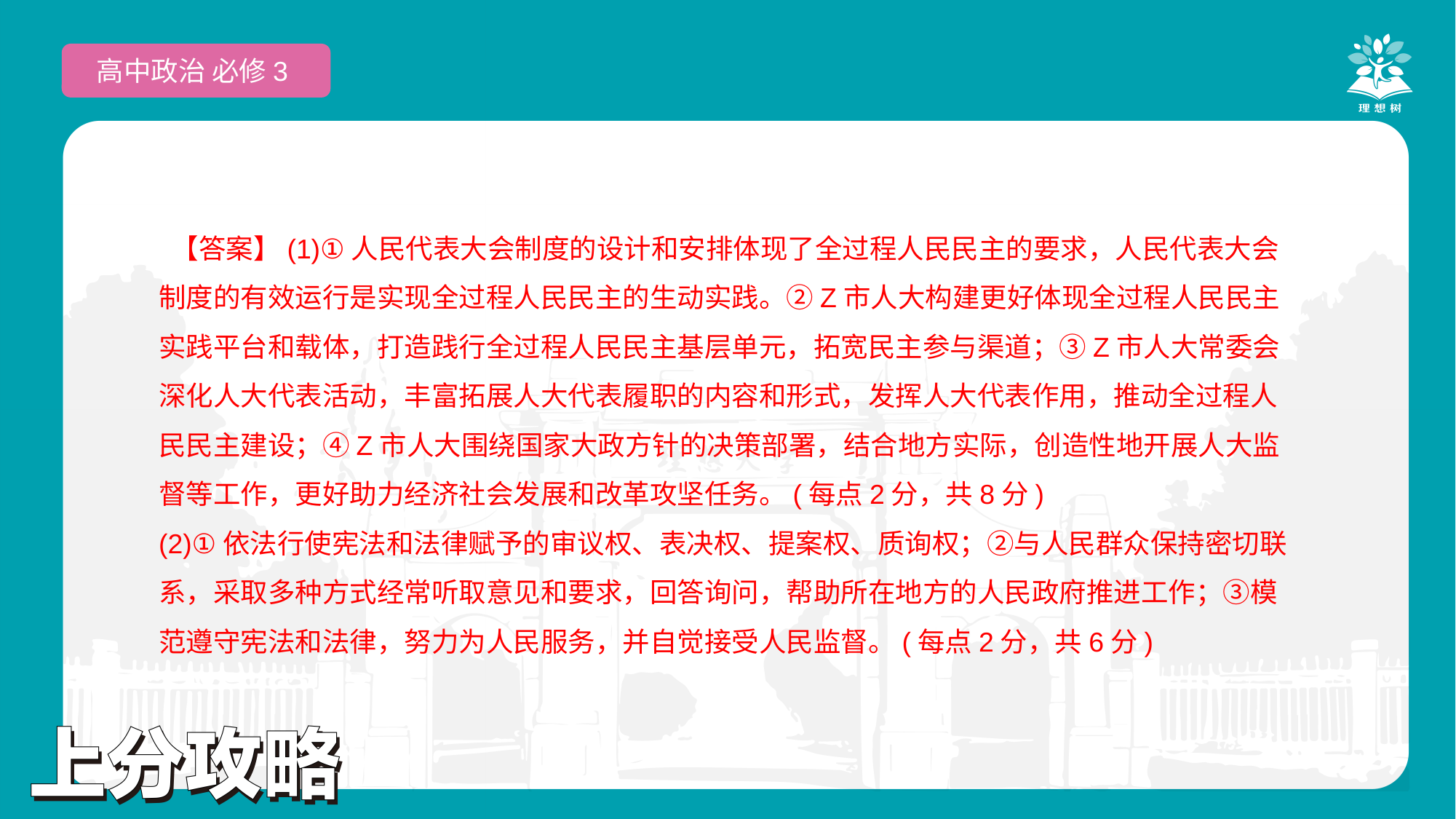

高中政治 必修3
 【答案】(1)①人民代表大会制度的设计和安排体现了全过程人民民主的要求，人民代表大会制度的有效运行是实现全过程人民民主的生动实践。②Z市人大构建更好体现全过程人民民主实践平台和载体，打造践行全过程人民民主基层单元，拓宽民主参与渠道；③Z市人大常委会深化人大代表活动，丰富拓展人大代表履职的内容和形式，发挥人大代表作用，推动全过程人民民主建设；④Z市人大围绕国家大政方针的决策部署，结合地方实际，创造性地开展人大监督等工作，更好助力经济社会发展和改革攻坚任务。(每点2分，共8分)
(2)①依法行使宪法和法律赋予的审议权、表决权、提案权、质询权；②与人民群众保持密切联系，采取多种方式经常听取意见和要求，回答询问，帮助所在地方的人民政府推进工作；③模范遵守宪法和法律，努力为人民服务，并自觉接受人民监督。(每点2分，共6分)